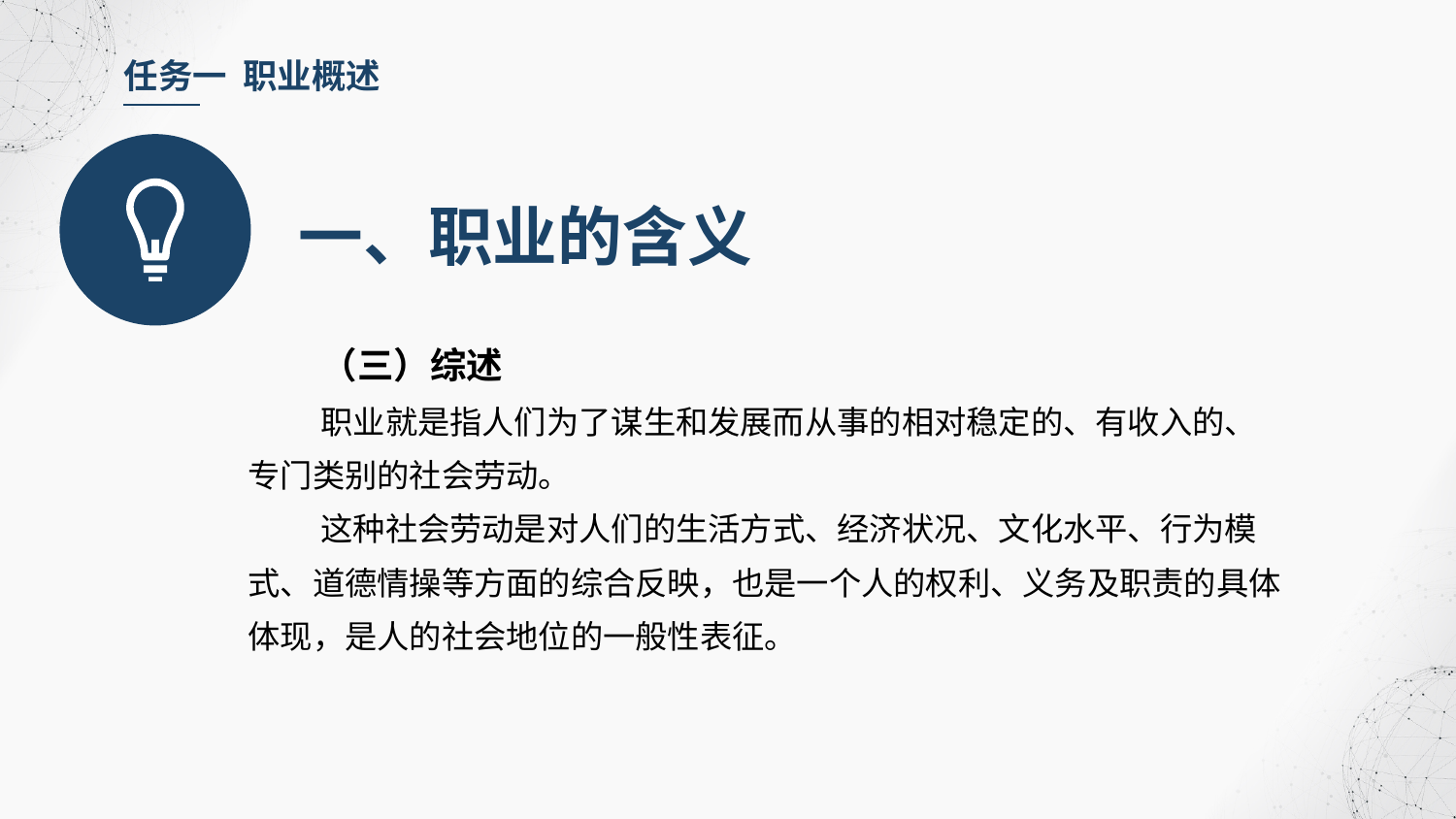

任务一  职业概述

一、职业的含义
（三）综述
职业就是指人们为了谋生和发展而从事的相对稳定的、有收入的、专门类别的社会劳动。
这种社会劳动是对人们的生活方式、经济状况、文化水平、行为模式、道德情操等方面的综合反映，也是一个人的权利、义务及职责的具体体现，是人的社会地位的一般性表征。